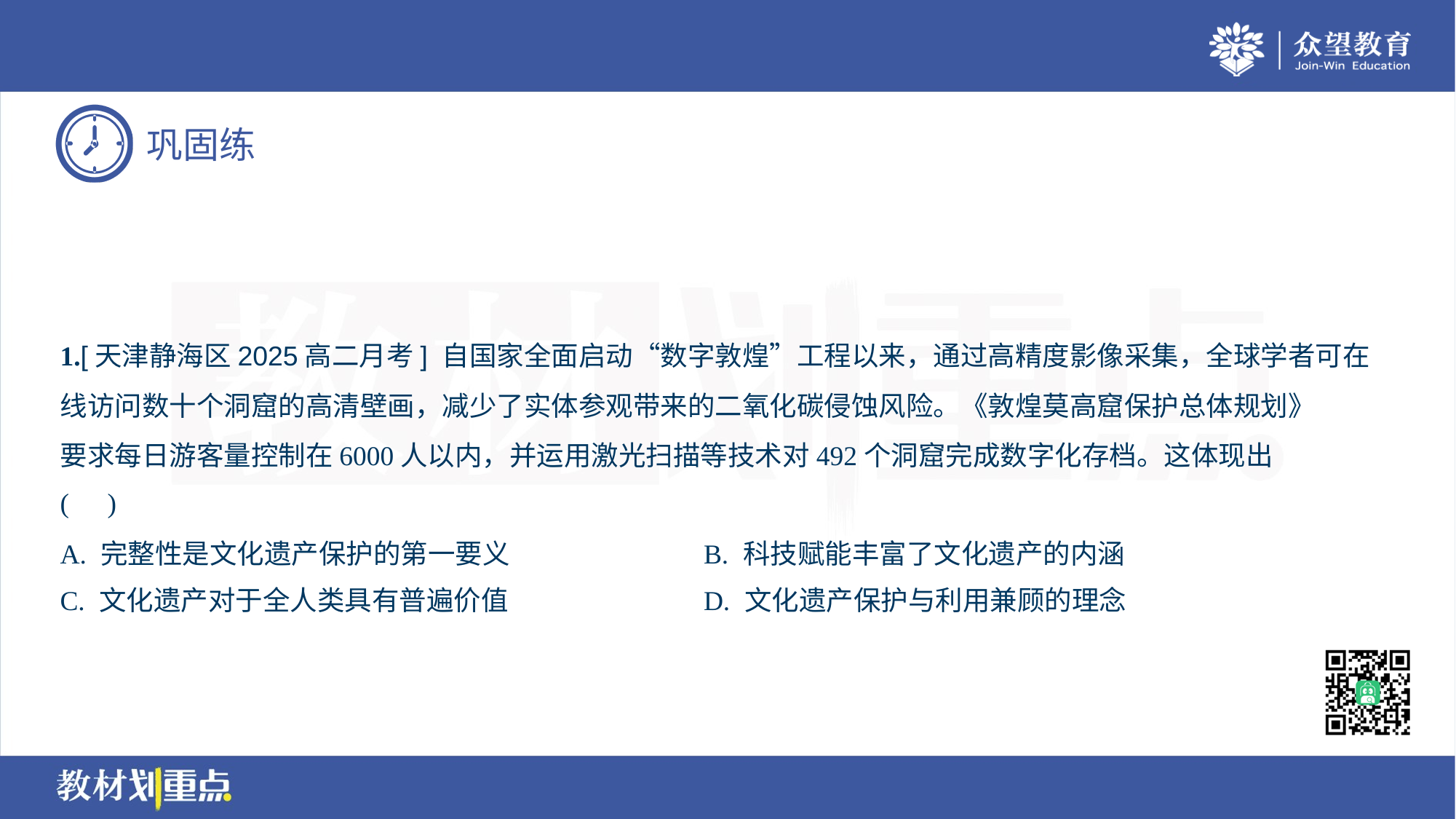

1.[天津静海区2025高二月考] 自国家全面启动“数字敦煌”工程以来，通过高精度影像采集，全球学者可在
线访问数十个洞窟的高清壁画，减少了实体参观带来的二氧化碳侵蚀风险。《敦煌莫高窟保护总体规划》
要求每日游客量控制在6000人以内，并运用激光扫描等技术对492个洞窟完成数字化存档。这体现出
(     )
A. 完整性是文化遗产保护的第一要义	B. 科技赋能丰富了文化遗产的内涵
C. 文化遗产对于全人类具有普遍价值	D. 文化遗产保护与利用兼顾的理念